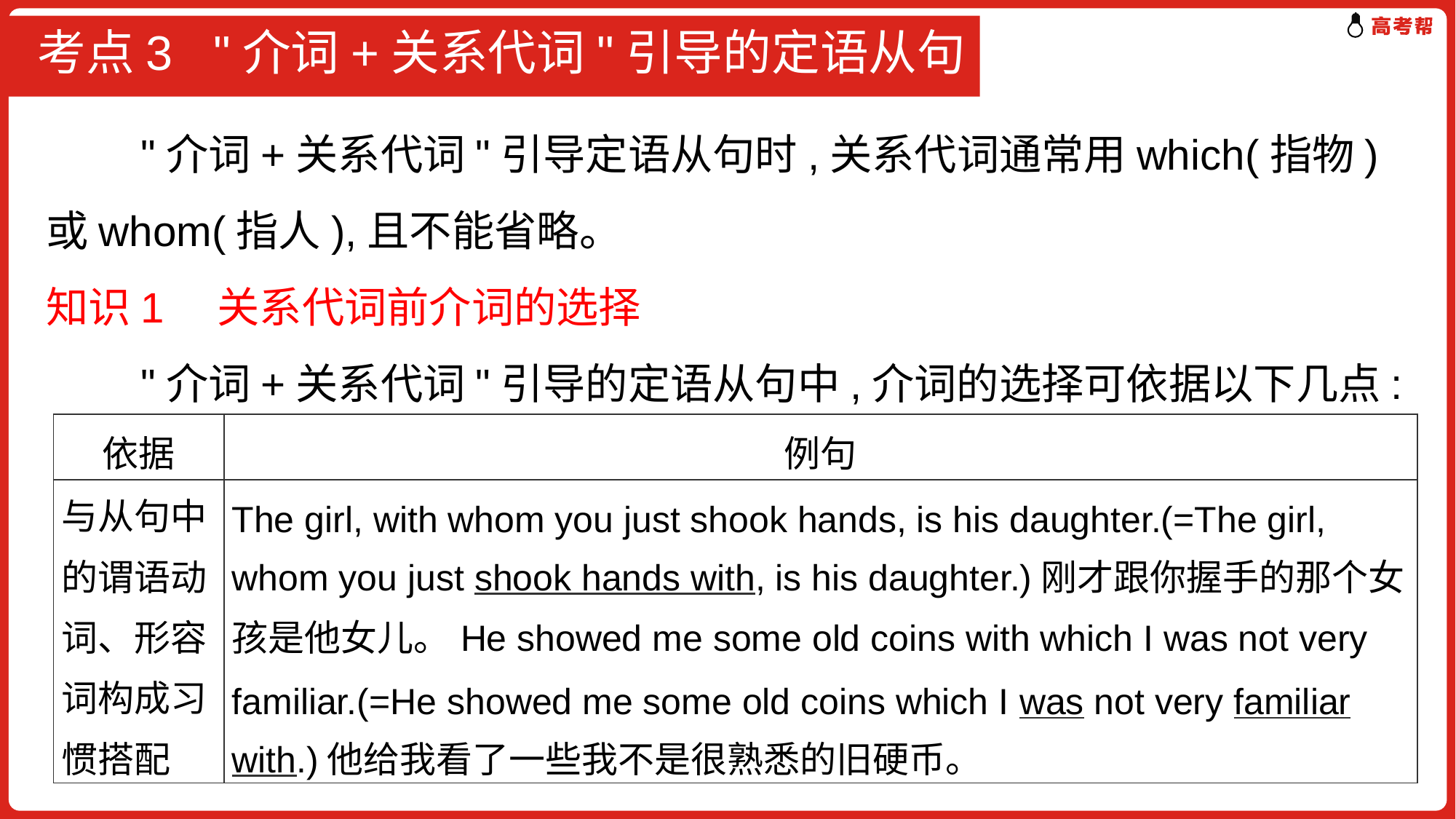

# 考点3   "介词+关系代词"引导的定语从句
        "介词+关系代词"引导定语从句时,关系代词通常用which(指物)或whom(指人),且不能省略。
知识1　关系代词前介词的选择
        "介词+关系代词"引导的定语从句中,介词的选择可依据以下几点:

| 依据 | 例句 |
| --- | --- |
| 与从句中的谓语动词、形容词构成习惯搭配 | The girl, with whom you just shook hands, is his daughter.(=The girl, whom you just shook hands with, is his daughter.)刚才跟你握手的那个女孩是他女儿。He showed me some old coins with which I was not very familiar.(=He showed me some old coins which I was not very familiar with.)他给我看了一些我不是很熟悉的旧硬币。 |